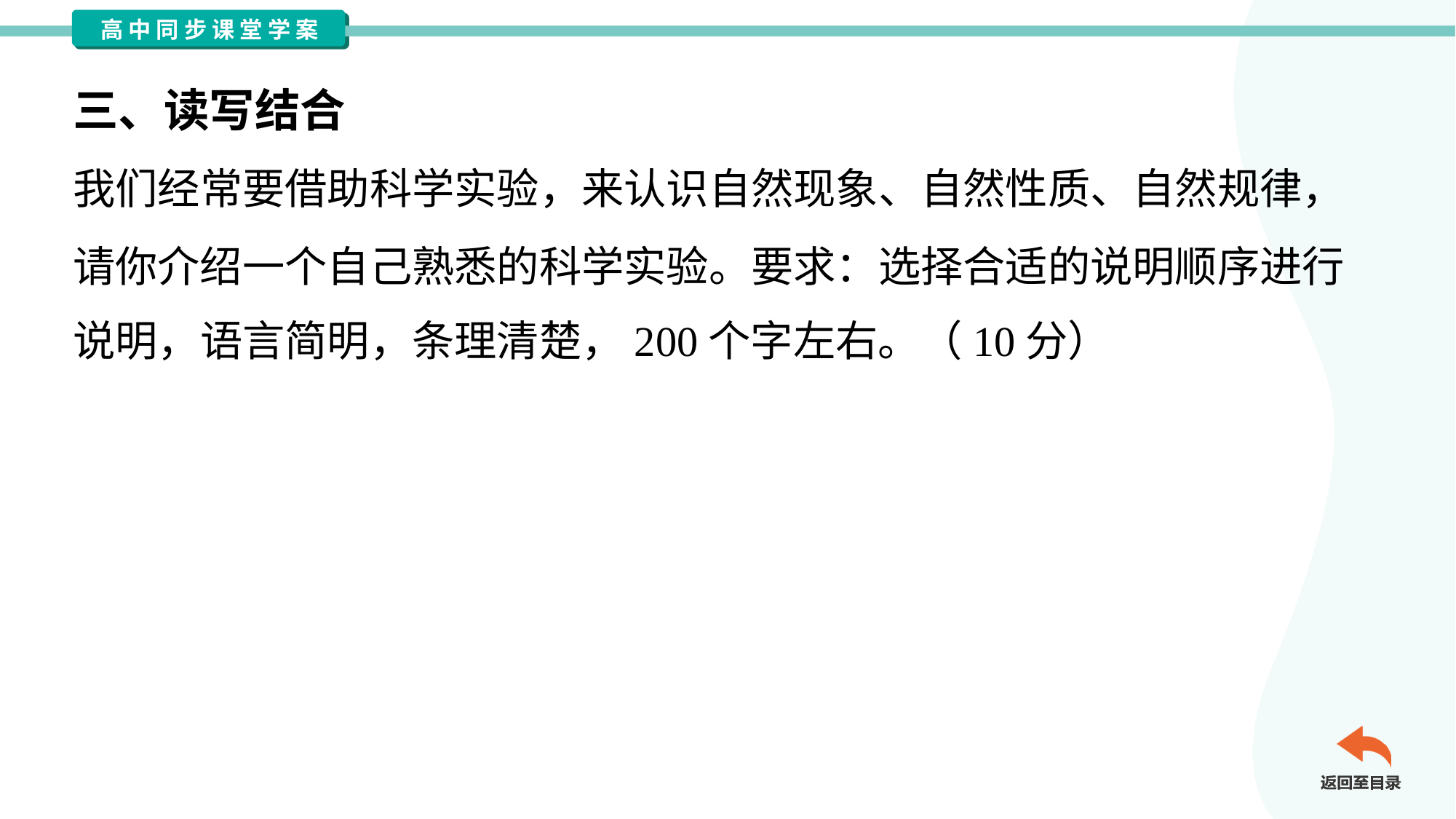

三、读写结合
我们经常要借助科学实验，来认识自然现象、自然性质、自然规律，
请你介绍一个自己熟悉的科学实验。要求：选择合适的说明顺序进行
说明，语言简明，条理清楚，200个字左右。（10分）